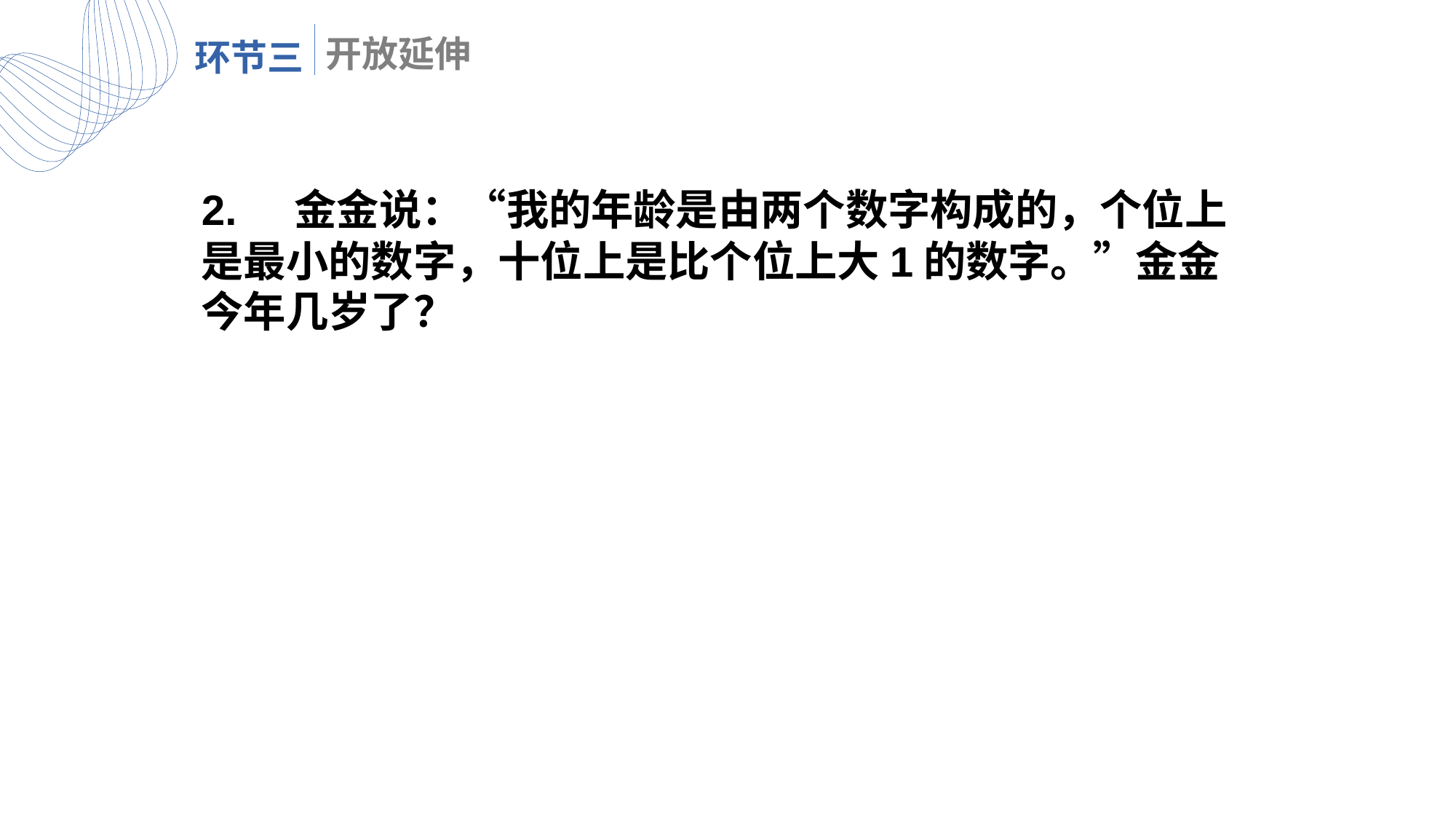

2.    金金说：“我的年龄是由两个数字构成的，个位上是最小的数字，十位上是比个位上大1的数字。”金金今年几岁了？